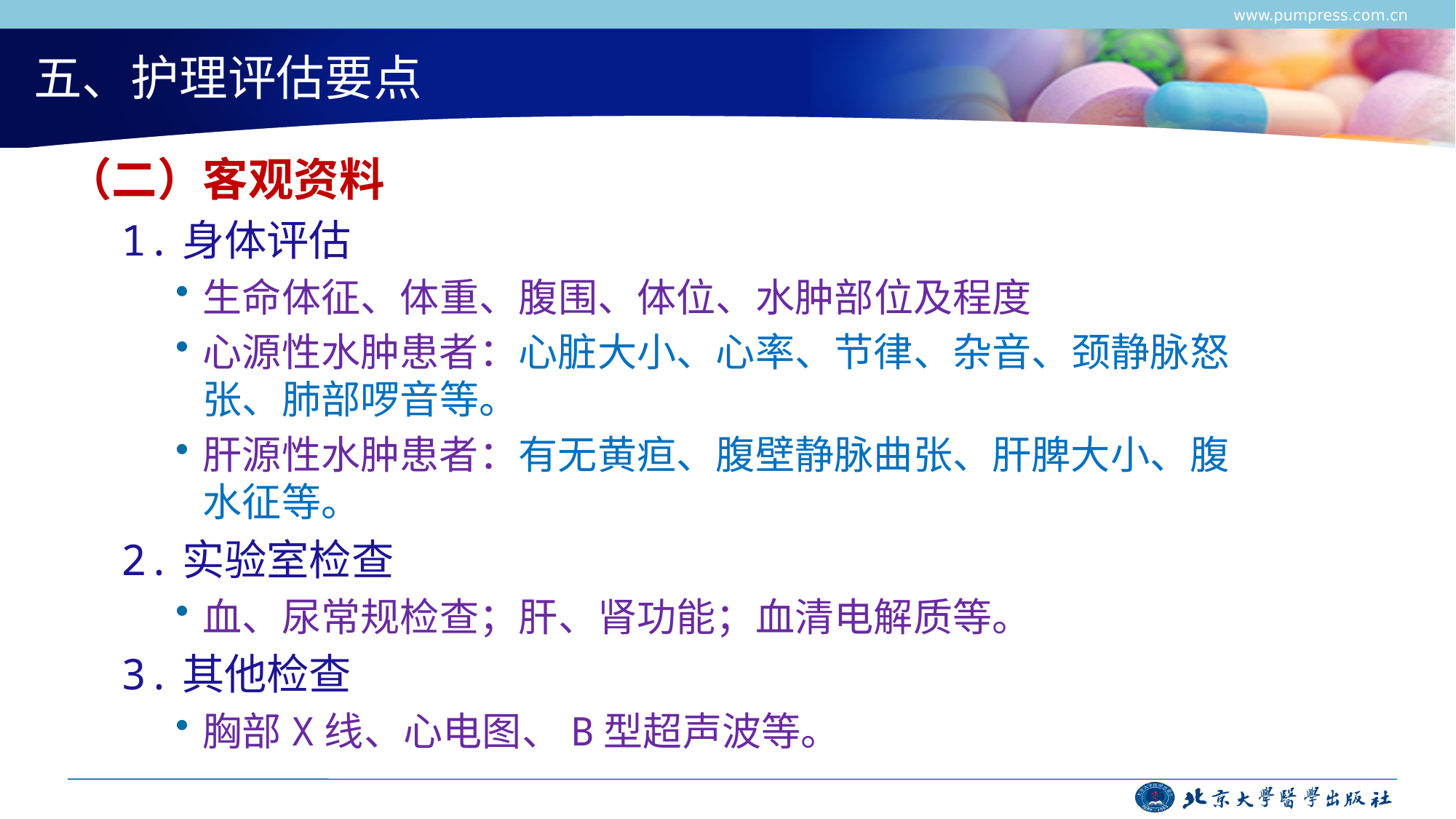

www.pumpress.com.cn
# 五、护理评估要点
（二）客观资料
1.身体评估
生命体征、体重、腹围、体位、水肿部位及程度
心源性水肿患者：心脏大小、心率、节律、杂音、颈静脉怒张、肺部啰音等。
肝源性水肿患者：有无黄疸、腹壁静脉曲张、肝脾大小、腹水征等。
2.实验室检查
血、尿常规检查；肝、肾功能；血清电解质等。
3.其他检查
胸部X线、心电图、B型超声波等。